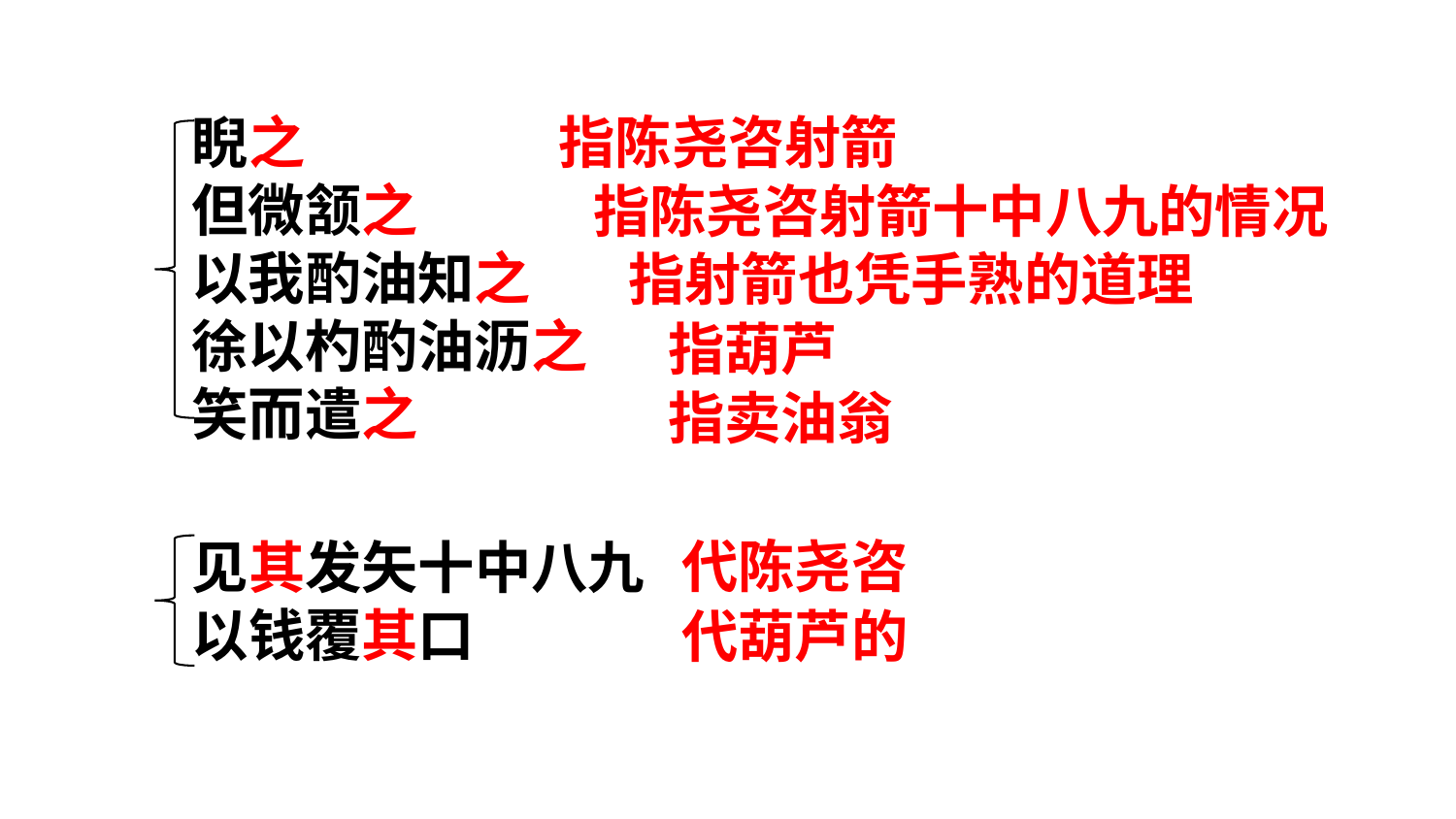

指陈尧咨射箭
睨之
但微颔之
以我酌油知之
徐以杓酌油沥之
笑而遣之

指陈尧咨射箭十中八九的情况
指射箭也凭手熟的道理
指葫芦
指卖油翁
代陈尧咨
见其发矢十中八九
以钱覆其口

代葫芦的